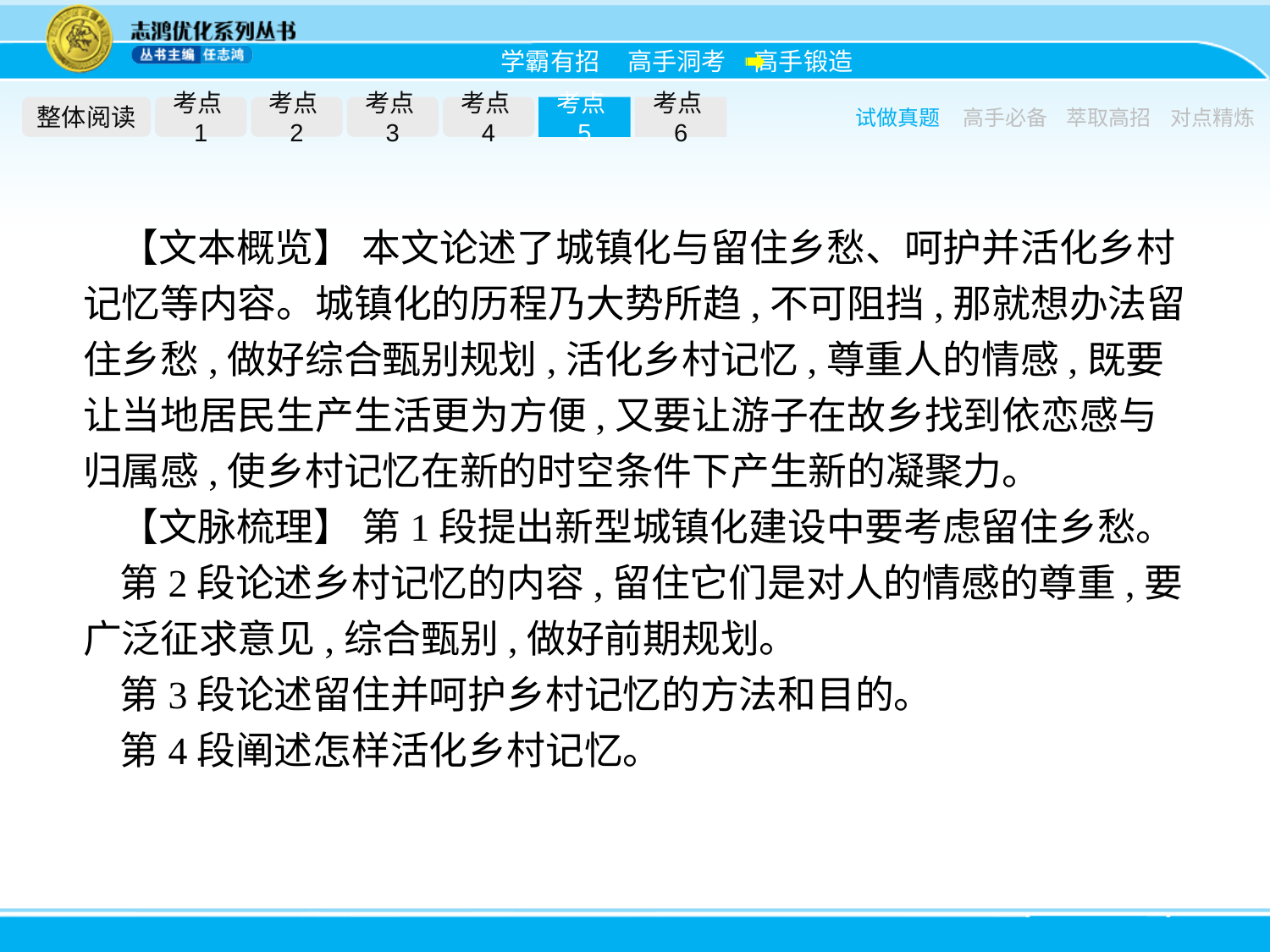

整体阅读
考点1
考点2
考点3
考点4
考点5
考点6
试做真题
高手必备
萃取高招
对点精炼
【文本概览】 本文论述了城镇化与留住乡愁、呵护并活化乡村记忆等内容。城镇化的历程乃大势所趋,不可阻挡,那就想办法留住乡愁,做好综合甄别规划,活化乡村记忆,尊重人的情感,既要让当地居民生产生活更为方便,又要让游子在故乡找到依恋感与归属感,使乡村记忆在新的时空条件下产生新的凝聚力。
【文脉梳理】 第1段提出新型城镇化建设中要考虑留住乡愁。
第2段论述乡村记忆的内容,留住它们是对人的情感的尊重,要广泛征求意见,综合甄别,做好前期规划。
第3段论述留住并呵护乡村记忆的方法和目的。
第4段阐述怎样活化乡村记忆。